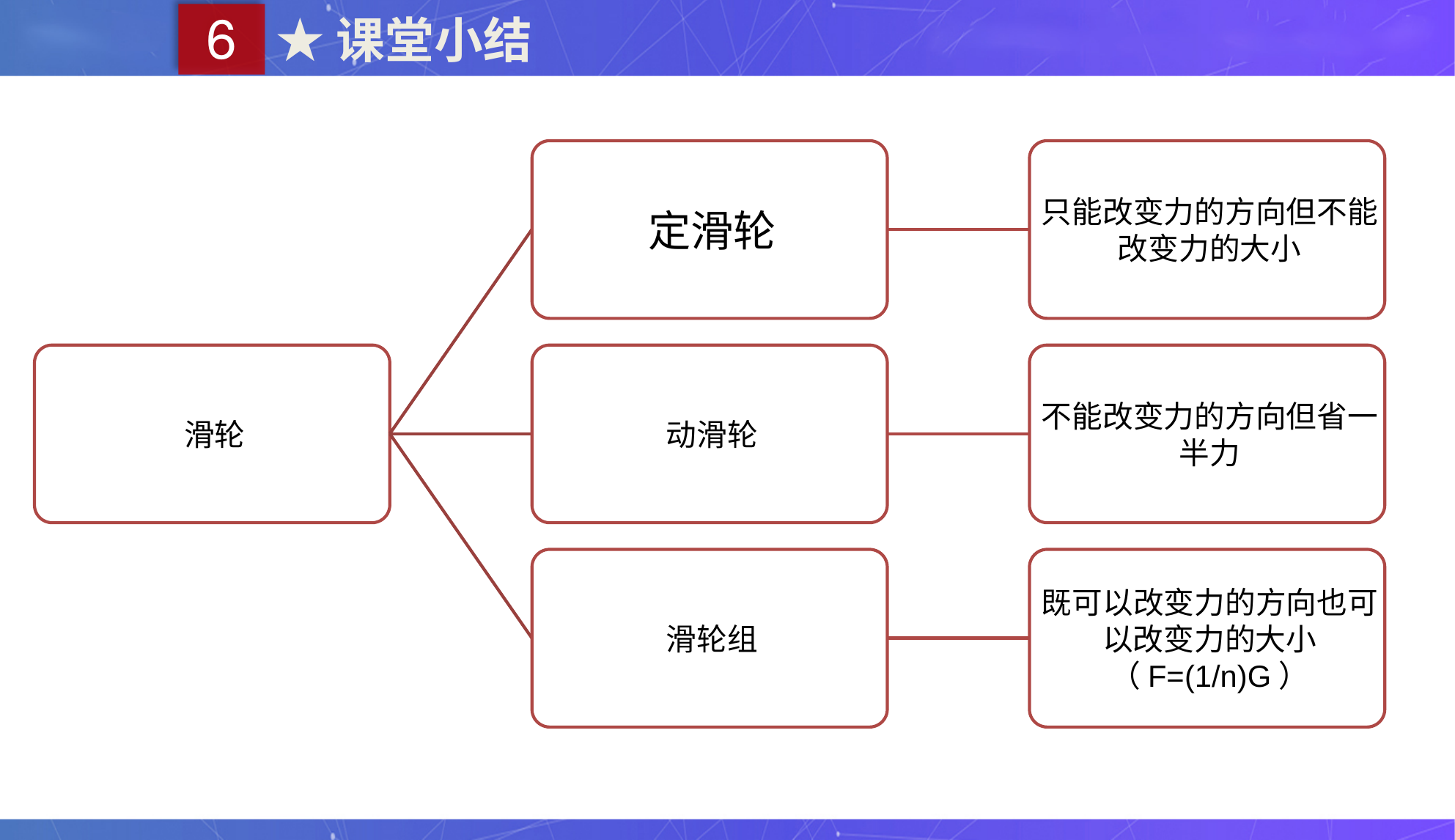

6
★课堂小结
滑轮

定滑轮

只能改变力的方向但不能改变力的大小

动滑轮

不能改变力的方向但省一半力

滑轮组

既可以改变力的方向也可以改变力的大小（F=(1/n)G）